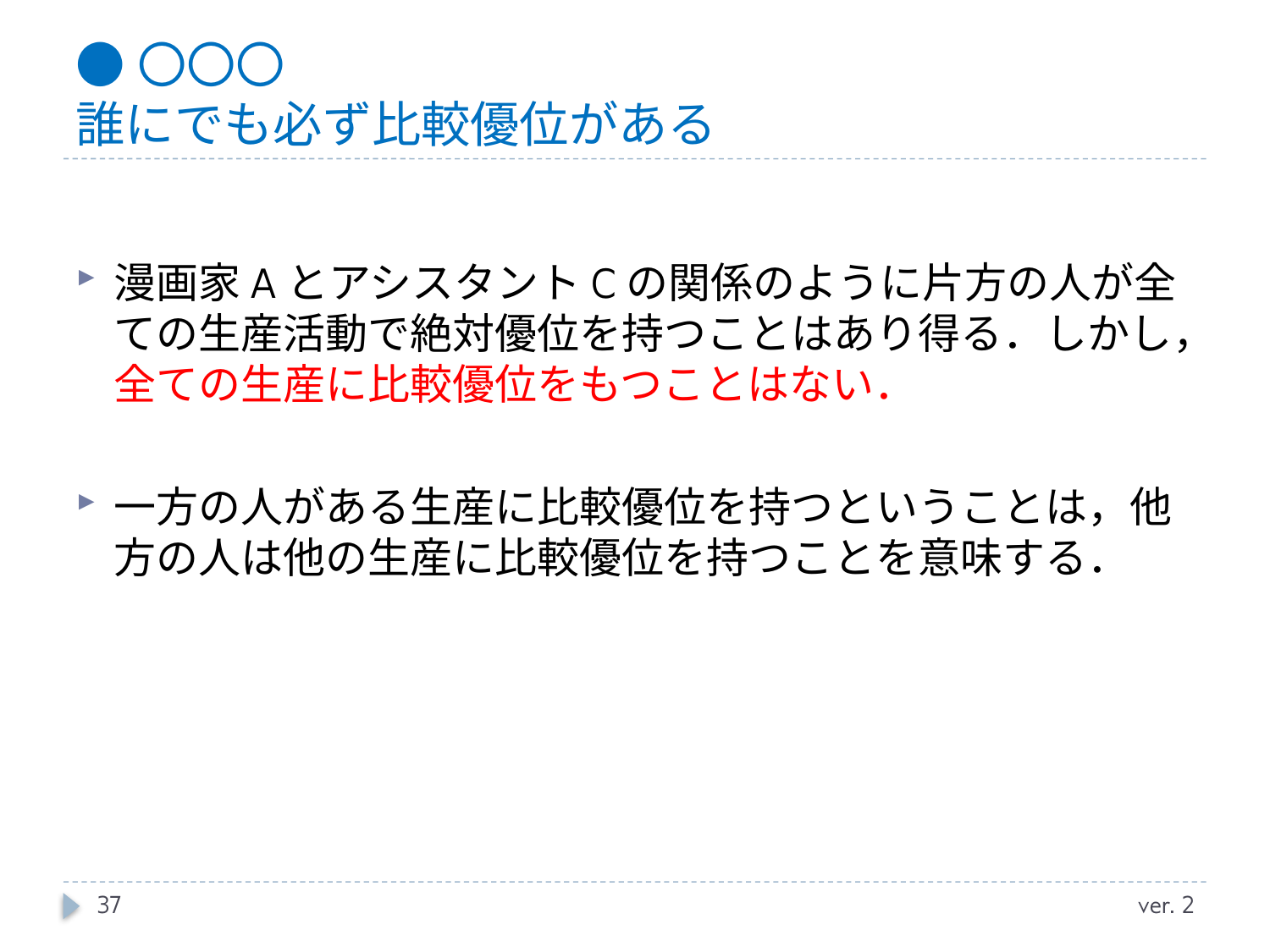

# ●〇〇〇 誰にでも必ず比較優位がある

漫画家AとアシスタントCの関係のように片方の人が全ての生産活動で絶対優位を持つことはあり得る．しかし，全ての生産に比較優位をもつことはない．

一方の人がある生産に比較優位を持つということは，他方の人は他の生産に比較優位を持つことを意味する．
37
ver. 2